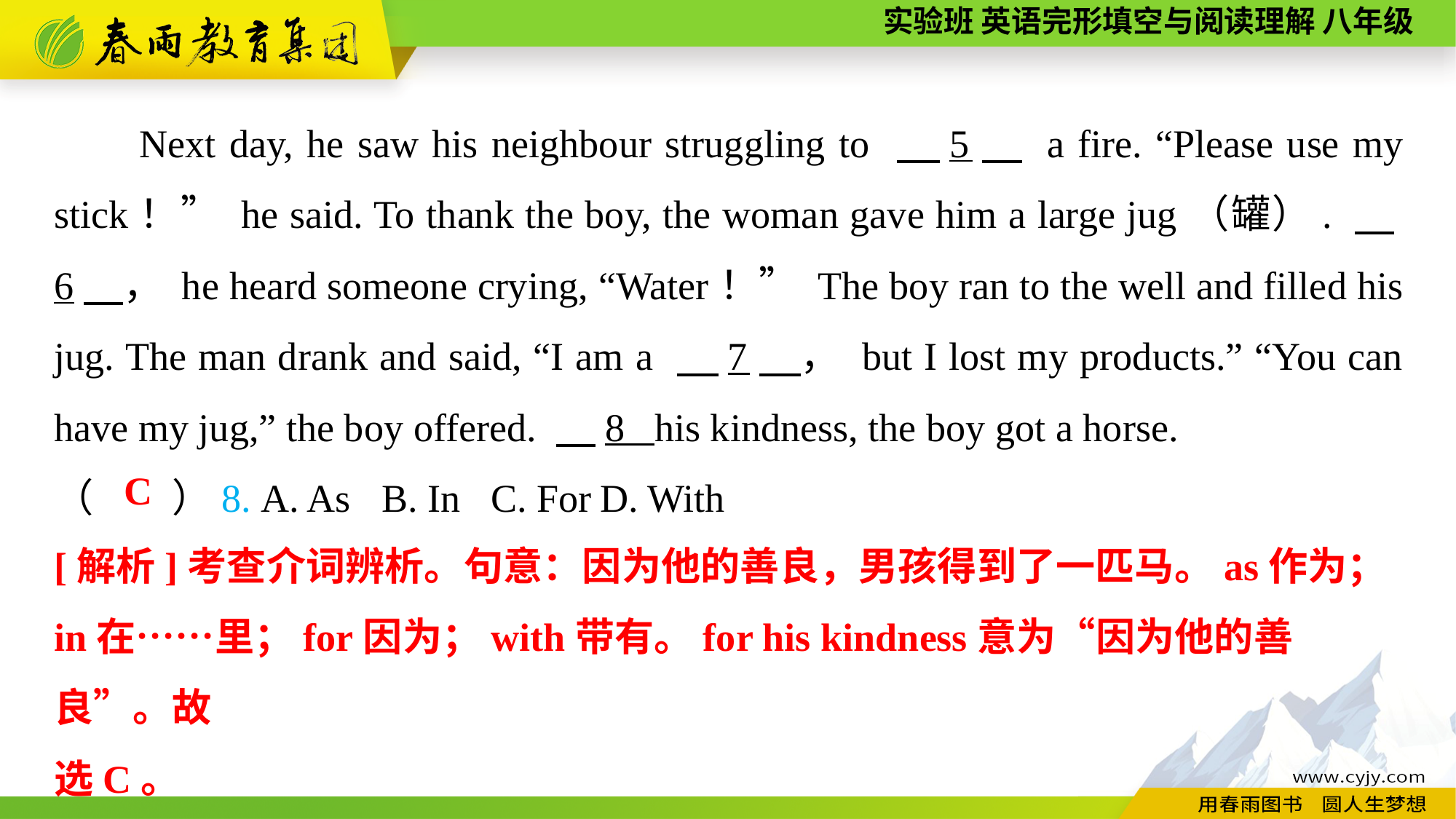

Next day, he saw his neighbour struggling to 　5　 a fire. “Please use my stick！” he said. To thank the boy, the woman gave him a large jug（罐）. 　6　， he heard someone crying, “Water！” The boy ran to the well and filled his jug. The man drank and said, “I am a 　7　， but I lost my products.” “You can have my jug,” the boy offered. 　8  ,his kindness, the boy got a horse.
（　　）8. A. As	B. In	C. For	D. With
C
[解析]考查介词辨析。句意：因为他的善良，男孩得到了一匹马。as作为；in在……里；for因为；with带有。for his kindness意为“因为他的善良”。故
选C。